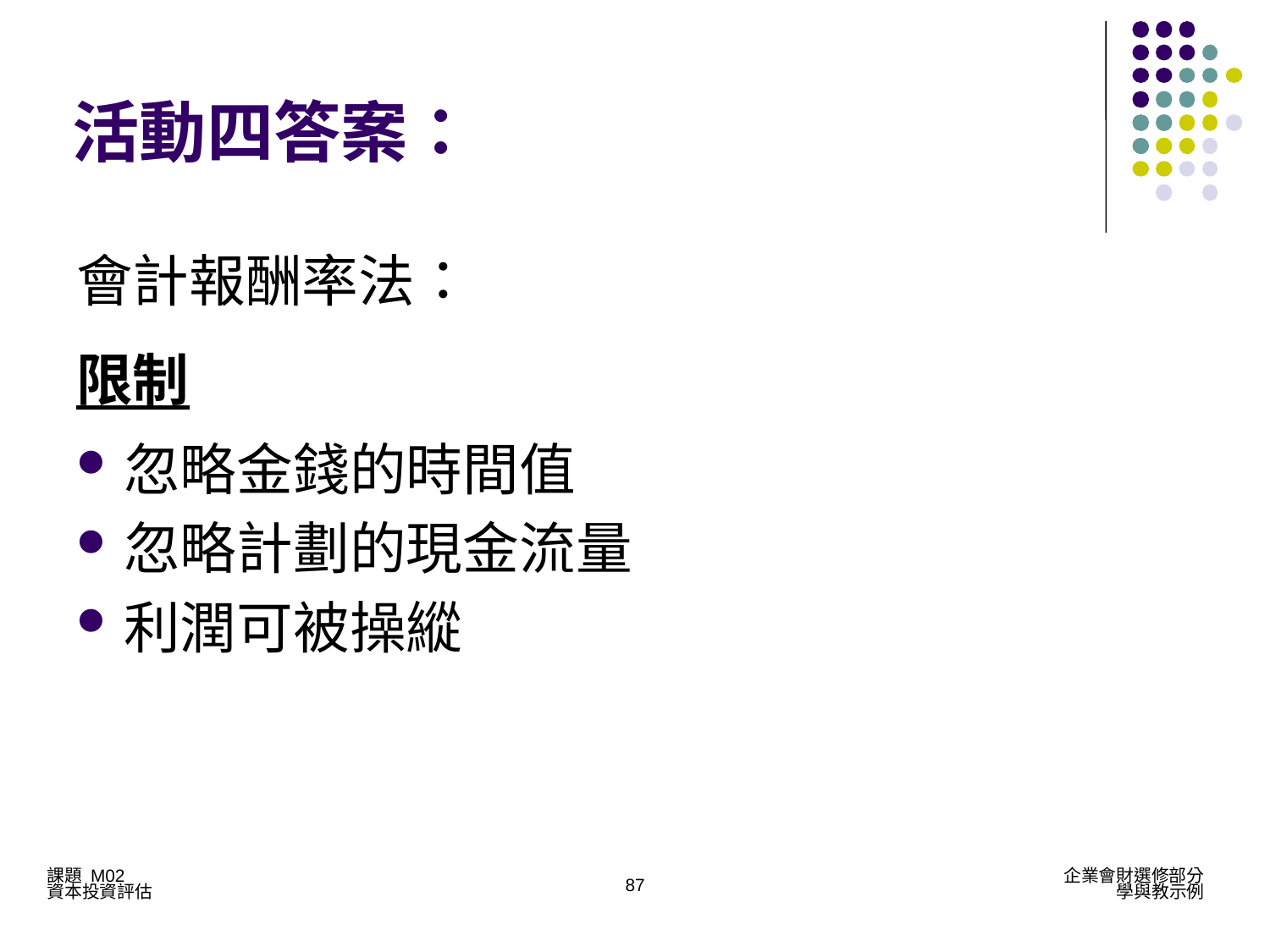

#
活動四答案：
會計報酬率法：
限制
忽略金錢的時間值
忽略計劃的現金流量
利潤可被操縱

87